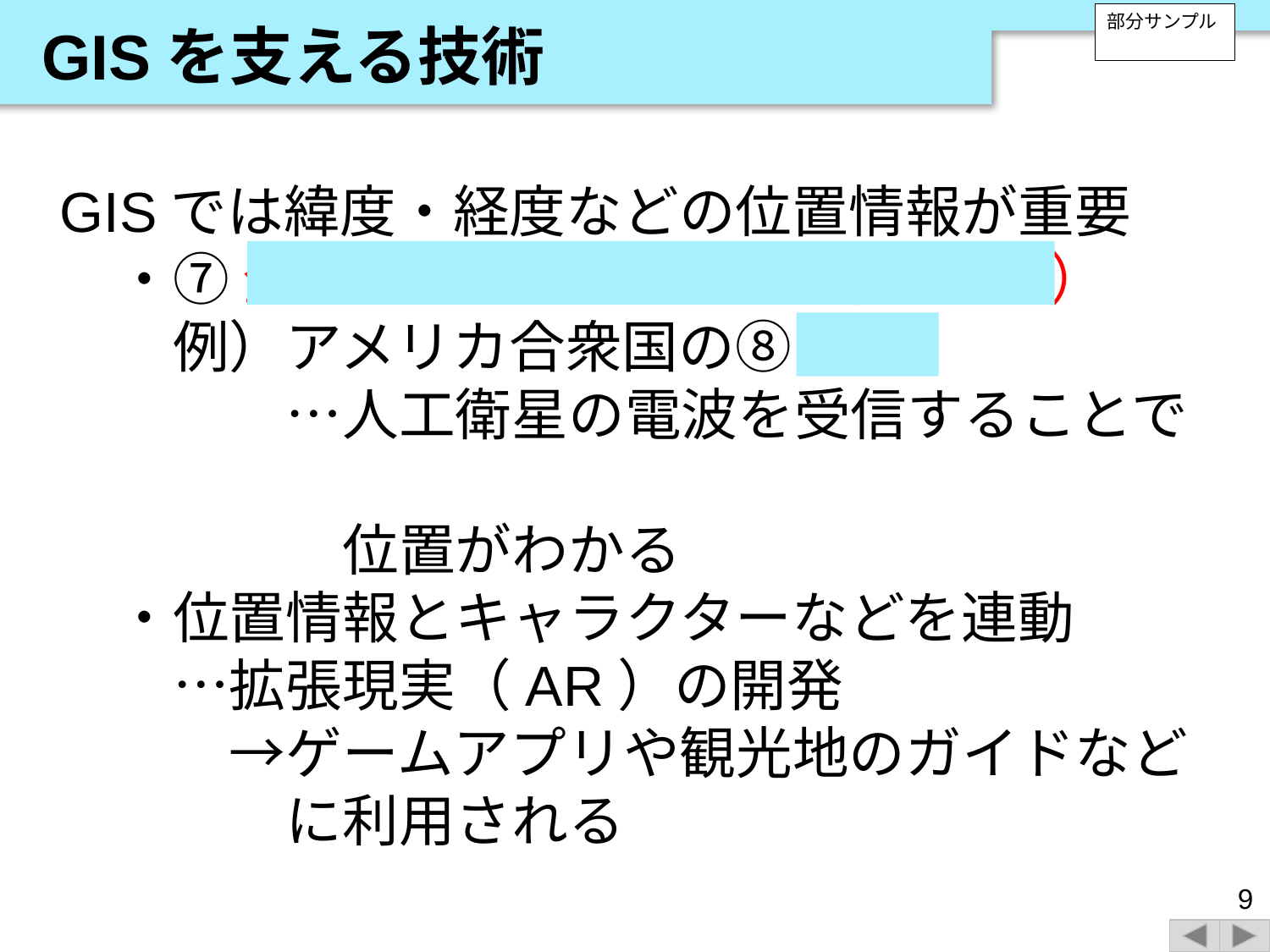

GISを支える技術
部分サンプル
GISでは緯度・経度などの位置情報が重要
　・⑦ 全球測位衛星システム（GNSS）
　　例）アメリカ合衆国の⑧ GPS
　　　　…人工衛星の電波を受信することで
　　　　　位置がわかる
　・位置情報とキャラクターなどを連動
　　…拡張現実（AR）の開発
　　　→ゲームアプリや観光地のガイドなど
　　　　に利用される

9